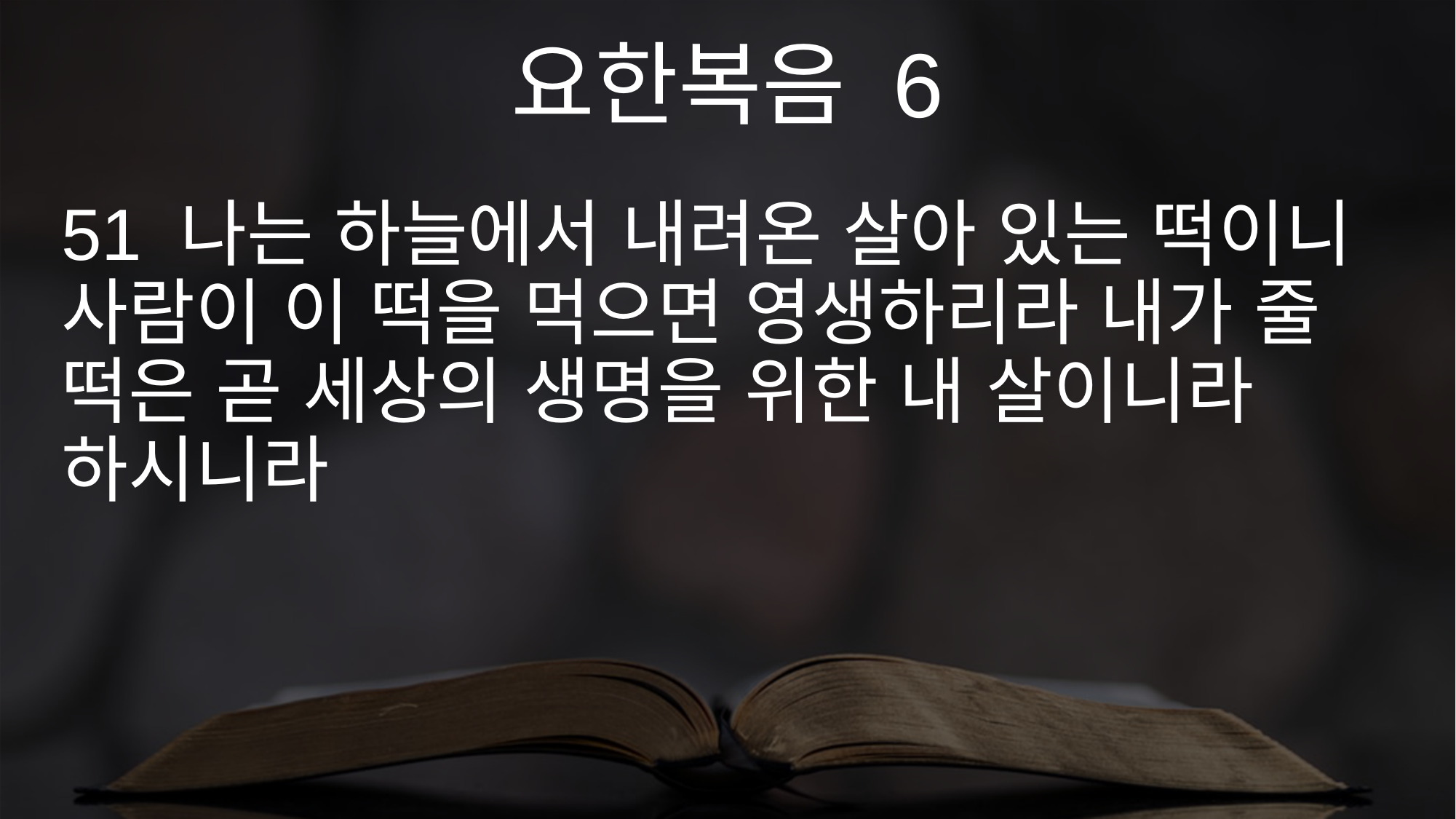

요한복음 6
51 나는 하늘에서 내려온 살아 있는 떡이니 사람이 이 떡을 먹으면 영생하리라 내가 줄 떡은 곧 세상의 생명을 위한 내 살이니라 하시니라